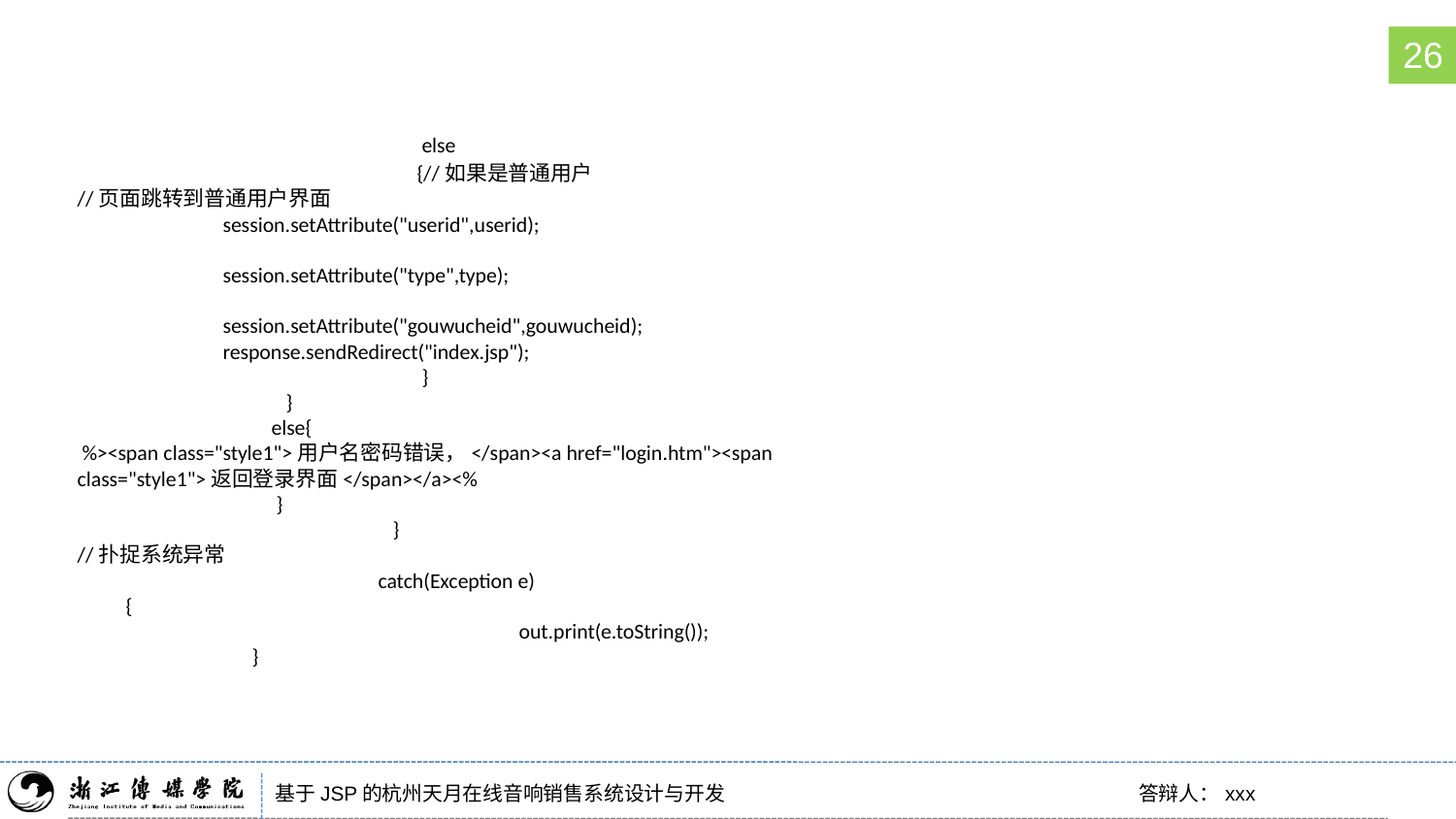

26

		           else
		          {//如果是普通用户
//页面跳转到普通用户界面
	session.setAttribute("userid",userid);
					session.setAttribute("type",type);
					session.setAttribute("gouwucheid",gouwucheid);
	response.sendRedirect("index.jsp");
		           }
	             }
	          else{
 %><span class="style1">用户名密码错误，</span><a href="login.htm"><span class="style1">返回登录界面</span></a><%
	           }
		     }
//扑捉系统异常
		  catch(Exception e)
          {
			 out.print(e.toString());
	      }